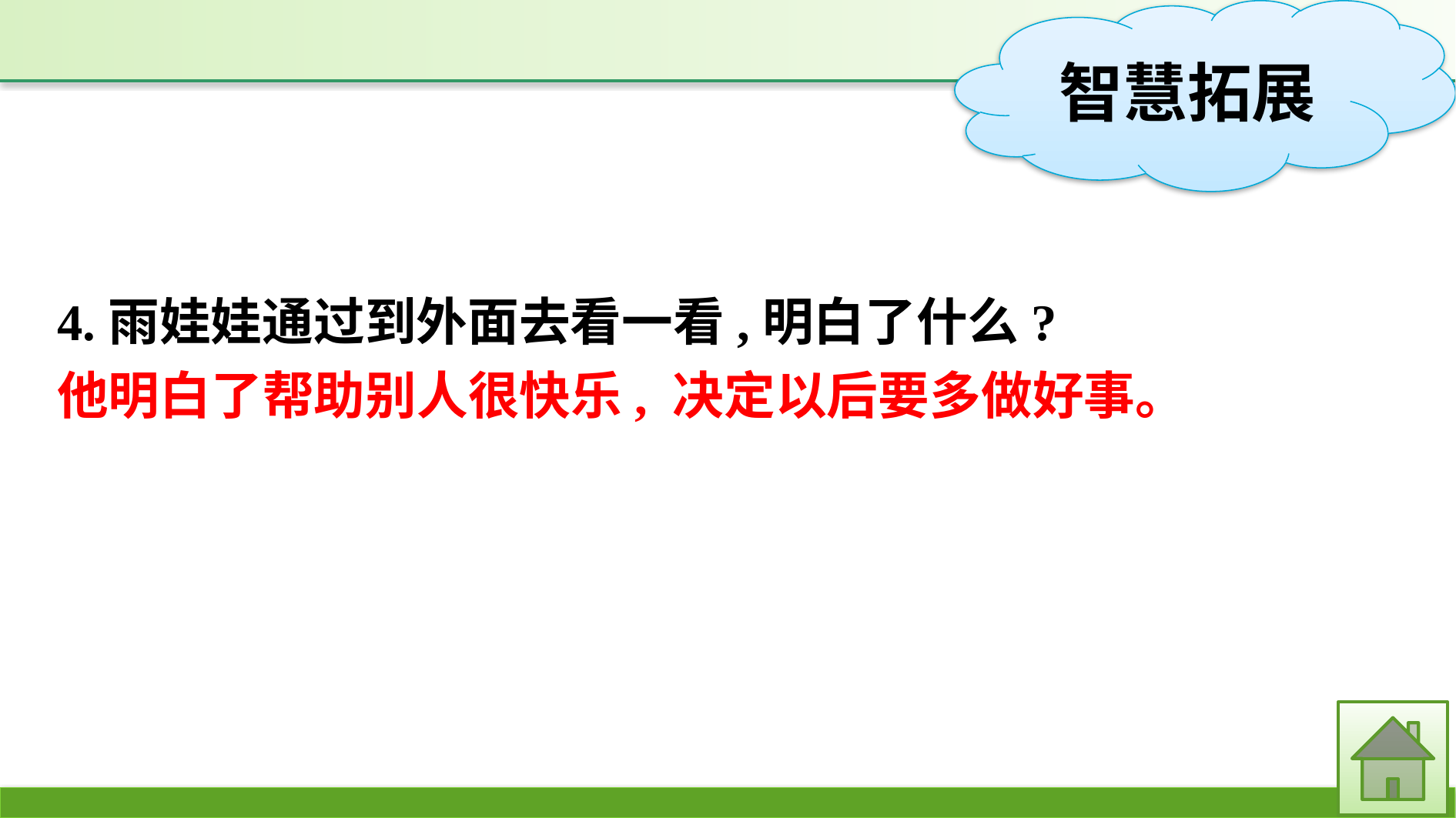

4.雨娃娃通过到外面去看一看,明白了什么?
他明白了帮助别人很快乐, 决定以后要多做好事。